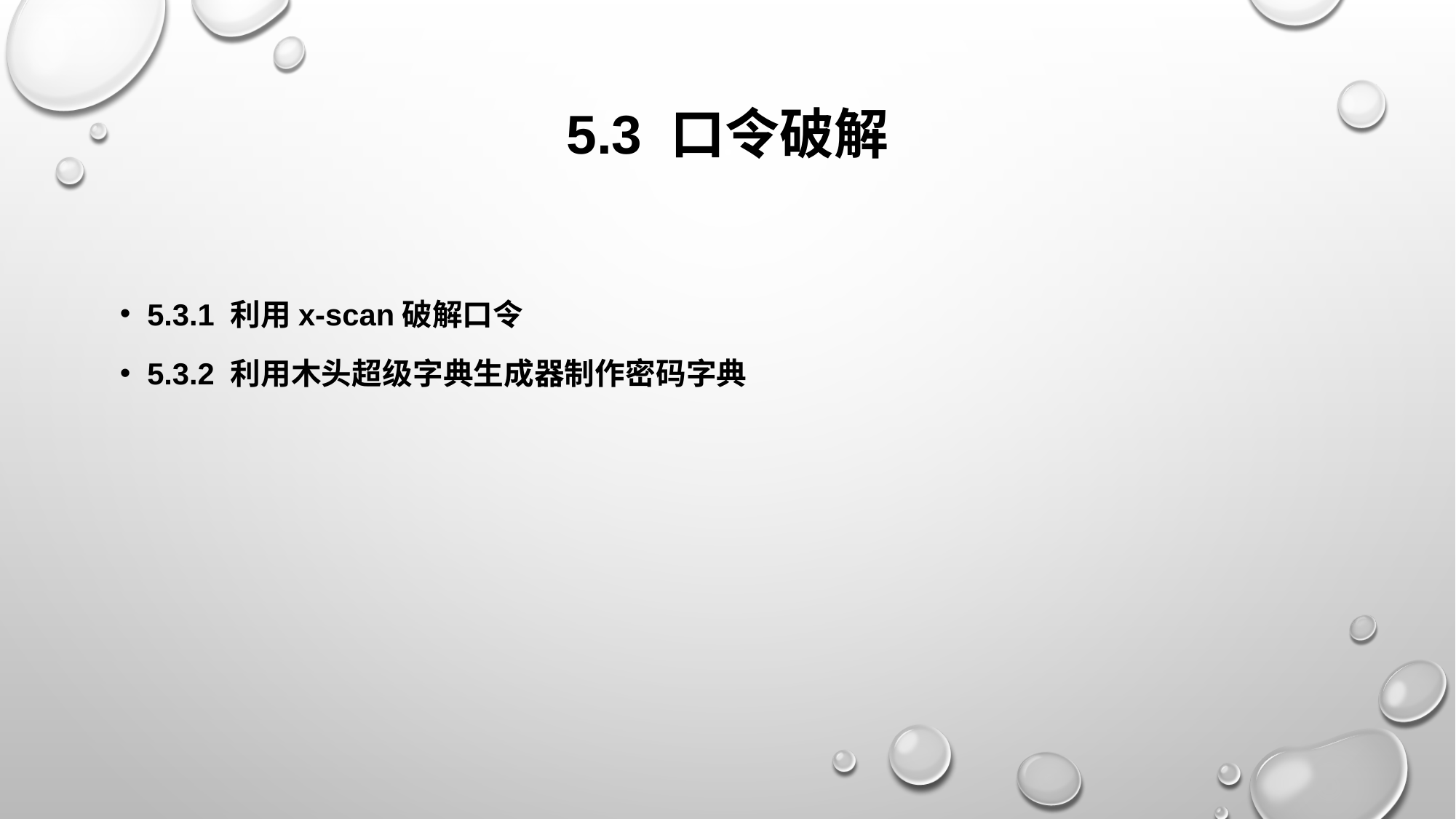

# 5.3 口令破解
5.3.1 利用x-scan破解口令
5.3.2 利用木头超级字典生成器制作密码字典